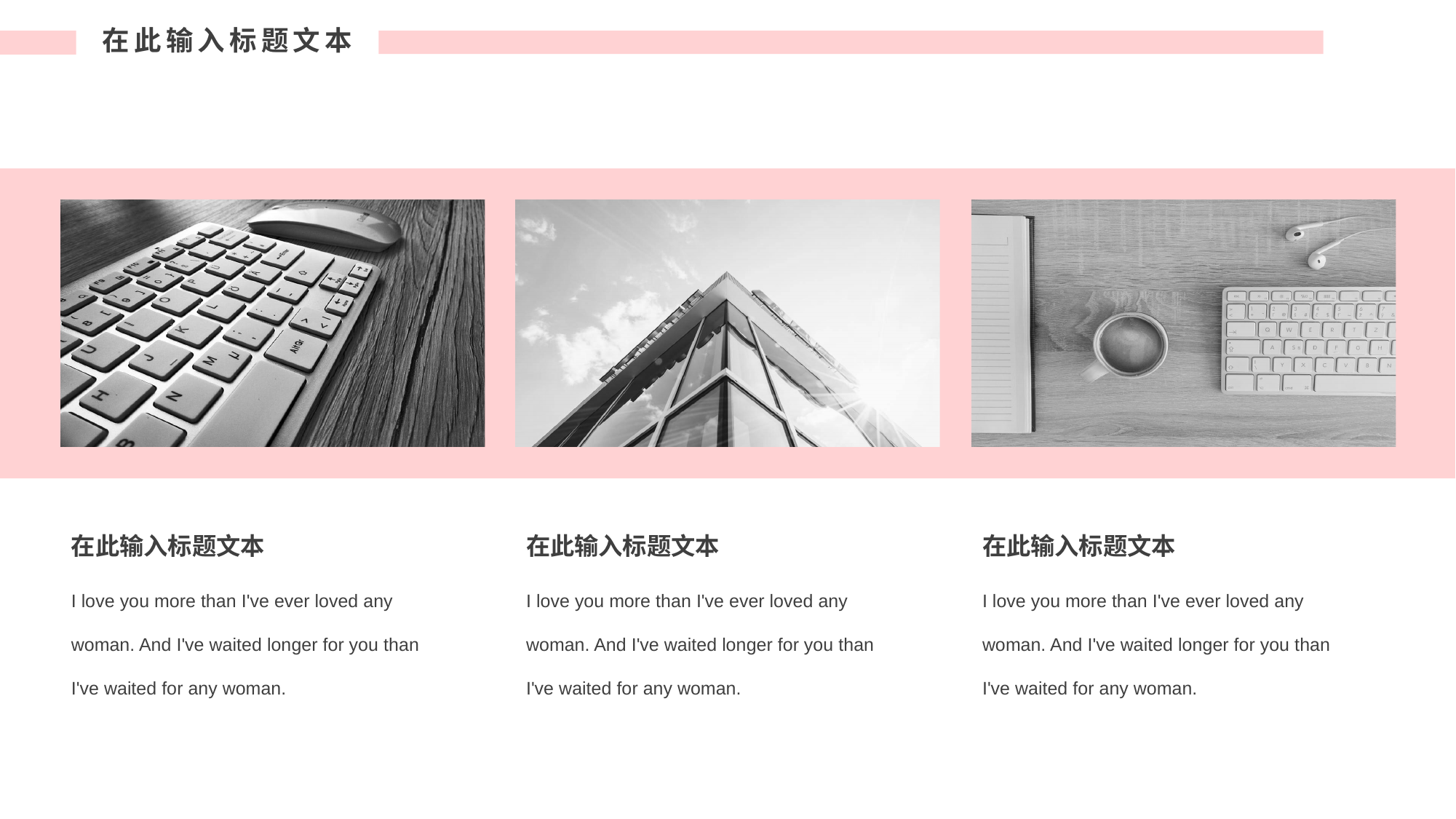

·

在此输入标题文本
I love you more than I've ever loved any woman. And I've waited longer for you than I've waited for any woman.
在此输入标题文本
I love you more than I've ever loved any woman. And I've waited longer for you than I've waited for any woman.
在此输入标题文本
I love you more than I've ever loved any woman. And I've waited longer for you than I've waited for any woman.